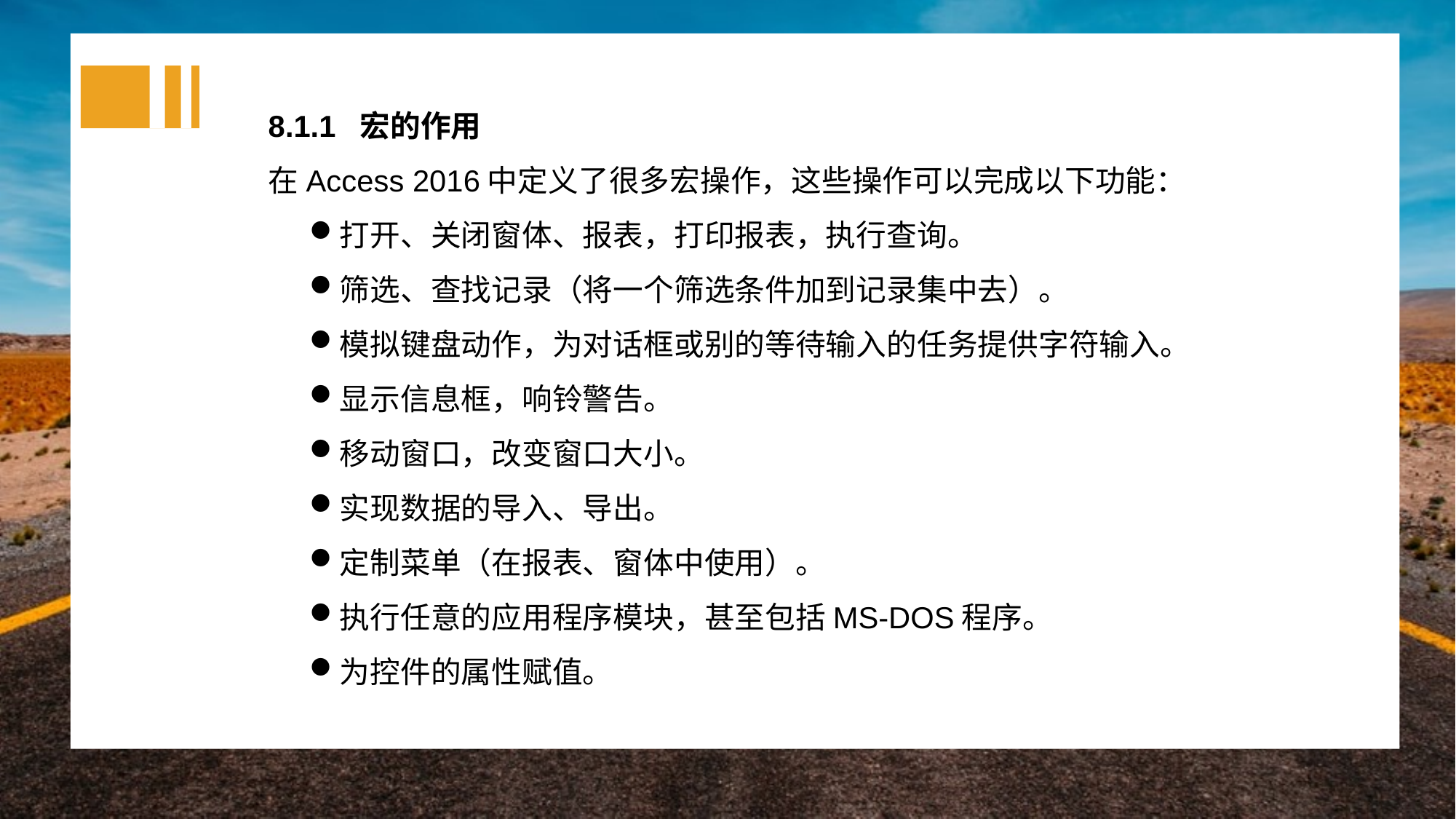

8.1.1  宏的作用
在Access 2016中定义了很多宏操作，这些操作可以完成以下功能：
打开、关闭窗体、报表，打印报表，执行查询。
筛选、查找记录（将一个筛选条件加到记录集中去）。
模拟键盘动作，为对话框或别的等待输入的任务提供字符输入。
显示信息框，响铃警告。
移动窗口，改变窗口大小。
实现数据的导入、导出。
定制菜单（在报表、窗体中使用）。
执行任意的应用程序模块，甚至包括MS-DOS程序。
为控件的属性赋值。